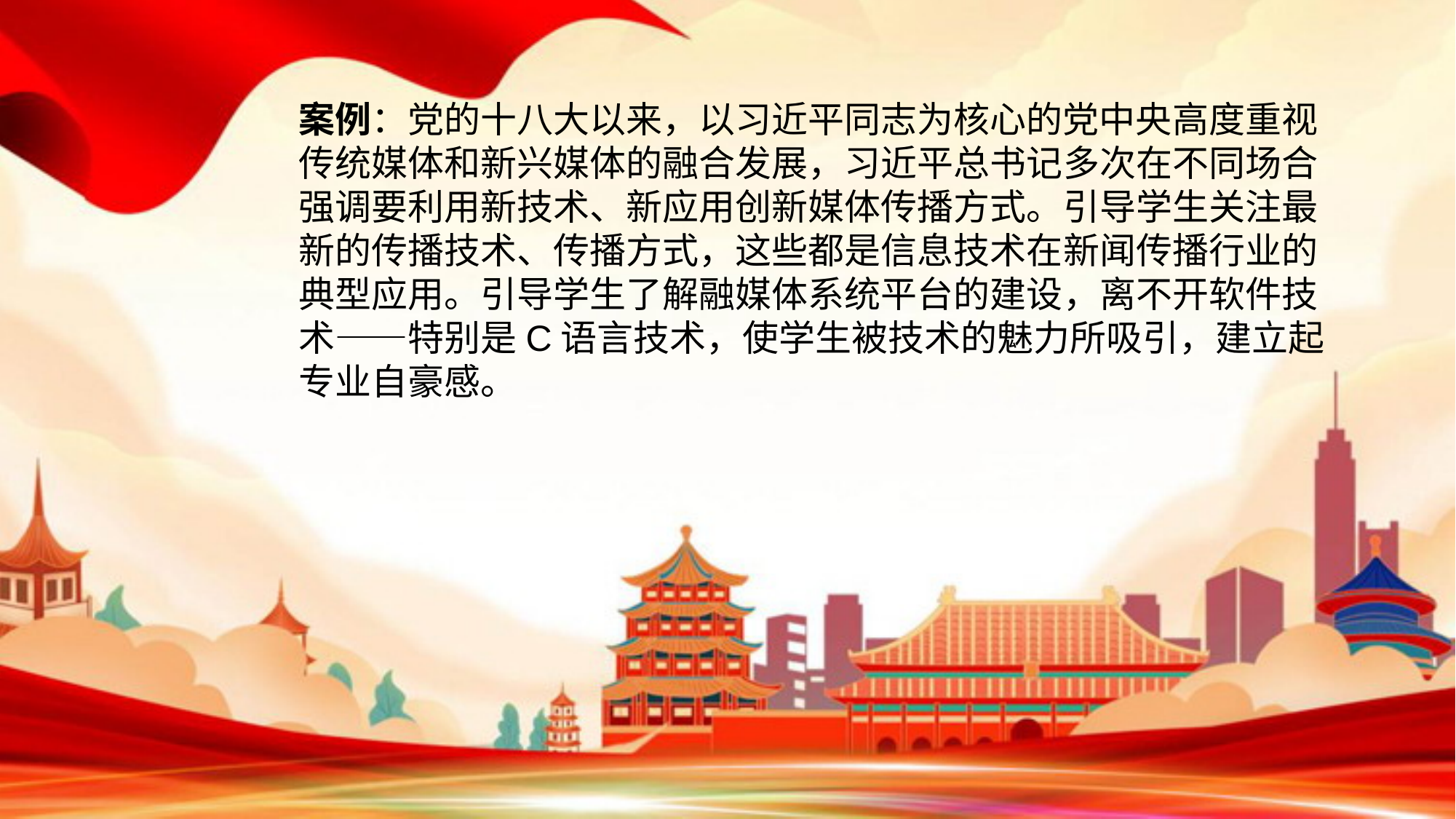

案例：党的十八大以来，以习近平同志为核心的党中央高度重视传统媒体和新兴媒体的融合发展，习近平总书记多次在不同场合强调要利用新技术、新应用创新媒体传播方式。引导学生关注最新的传播技术、传播方式，这些都是信息技术在新闻传播行业的典型应用。引导学生了解融媒体系统平台的建设，离不开软件技术——特别是C语言技术，使学生被技术的魅力所吸引，建立起专业自豪感。